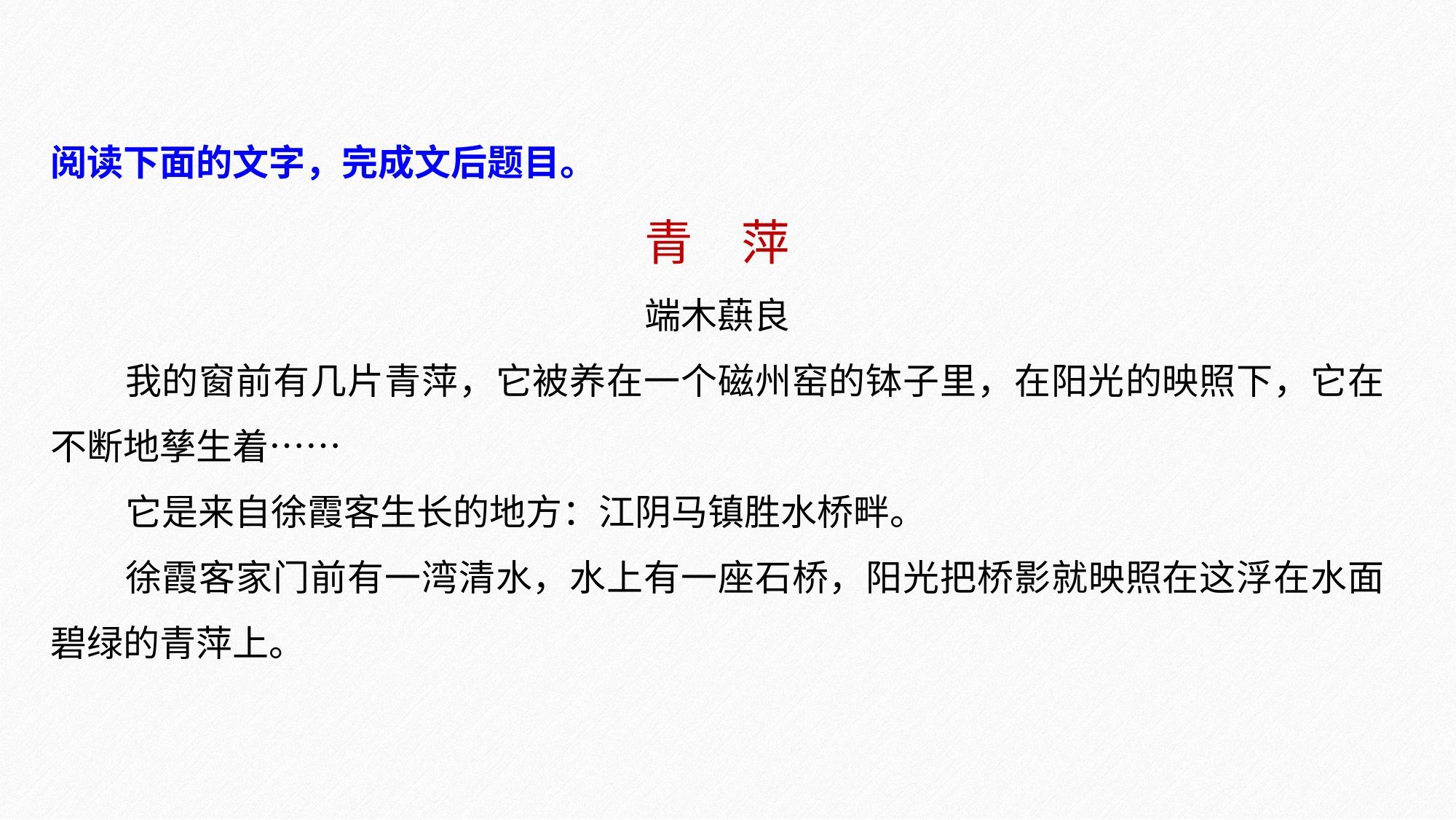

阅读下面的文字，完成文后题目。
青　萍
端木蕻良
我的窗前有几片青萍，它被养在一个磁州窑的钵子里，在阳光的映照下，它在不断地孳生着……
它是来自徐霞客生长的地方：江阴马镇胜水桥畔。
徐霞客家门前有一湾清水，水上有一座石桥，阳光把桥影就映照在这浮在水面碧绿的青萍上。